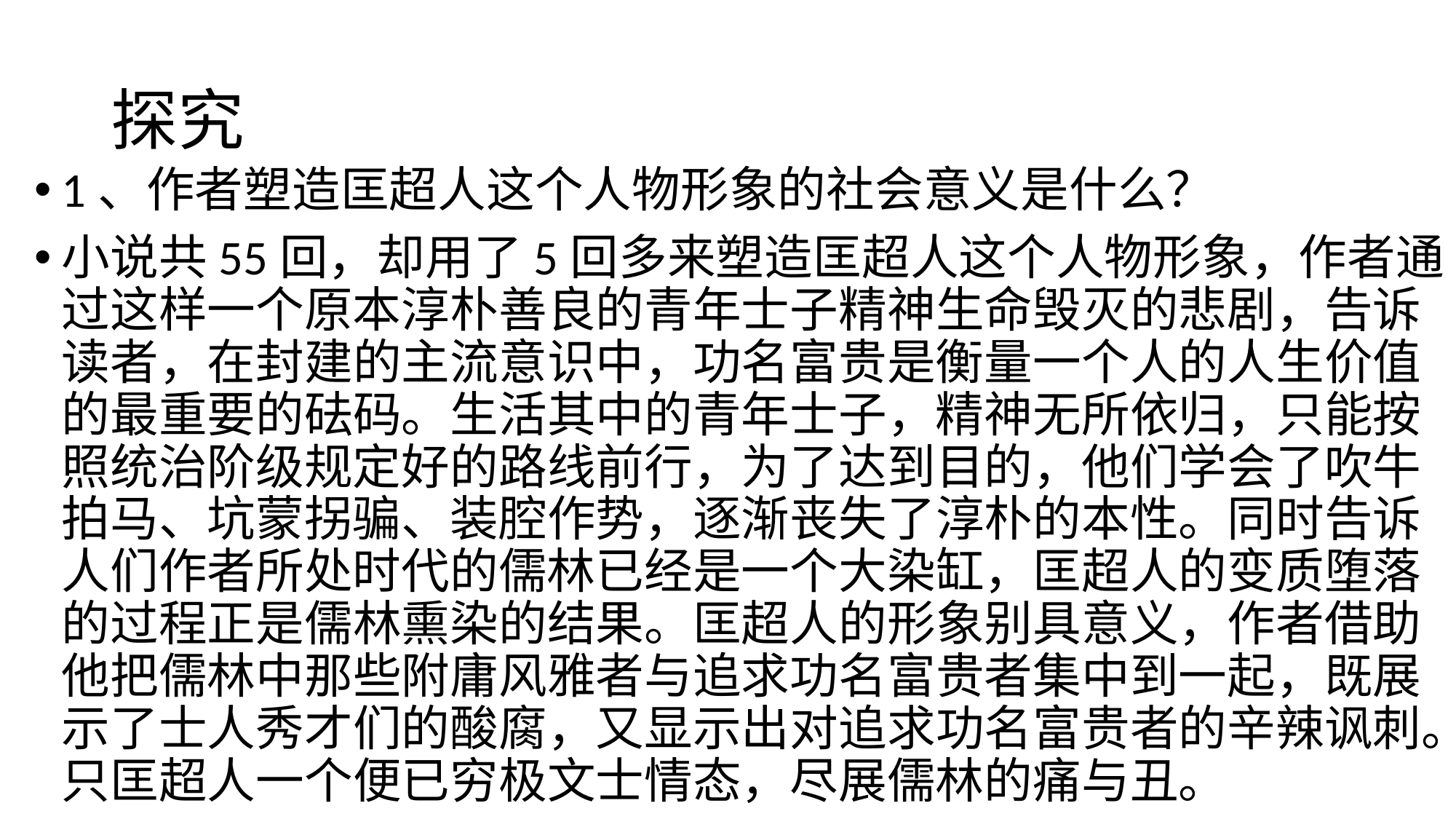

# 探究
1、作者塑造匡超人这个人物形象的社会意义是什么？
小说共55回，却用了5回多来塑造匡超人这个人物形象，作者通过这样一个原本淳朴善良的青年士子精神生命毁灭的悲剧，告诉读者，在封建的主流意识中，功名富贵是衡量一个人的人生价值的最重要的砝码。生活其中的青年士子，精神无所依归，只能按照统治阶级规定好的路线前行，为了达到目的，他们学会了吹牛拍马、坑蒙拐骗、装腔作势，逐渐丧失了淳朴的本性。同时告诉人们作者所处时代的儒林已经是一个大染缸，匡超人的变质堕落的过程正是儒林熏染的结果。匡超人的形象别具意义，作者借助他把儒林中那些附庸风雅者与追求功名富贵者集中到一起，既展示了士人秀才们的酸腐，又显示出对追求功名富贵者的辛辣讽刺。只匡超人一个便已穷极文士情态，尽展儒林的痛与丑。